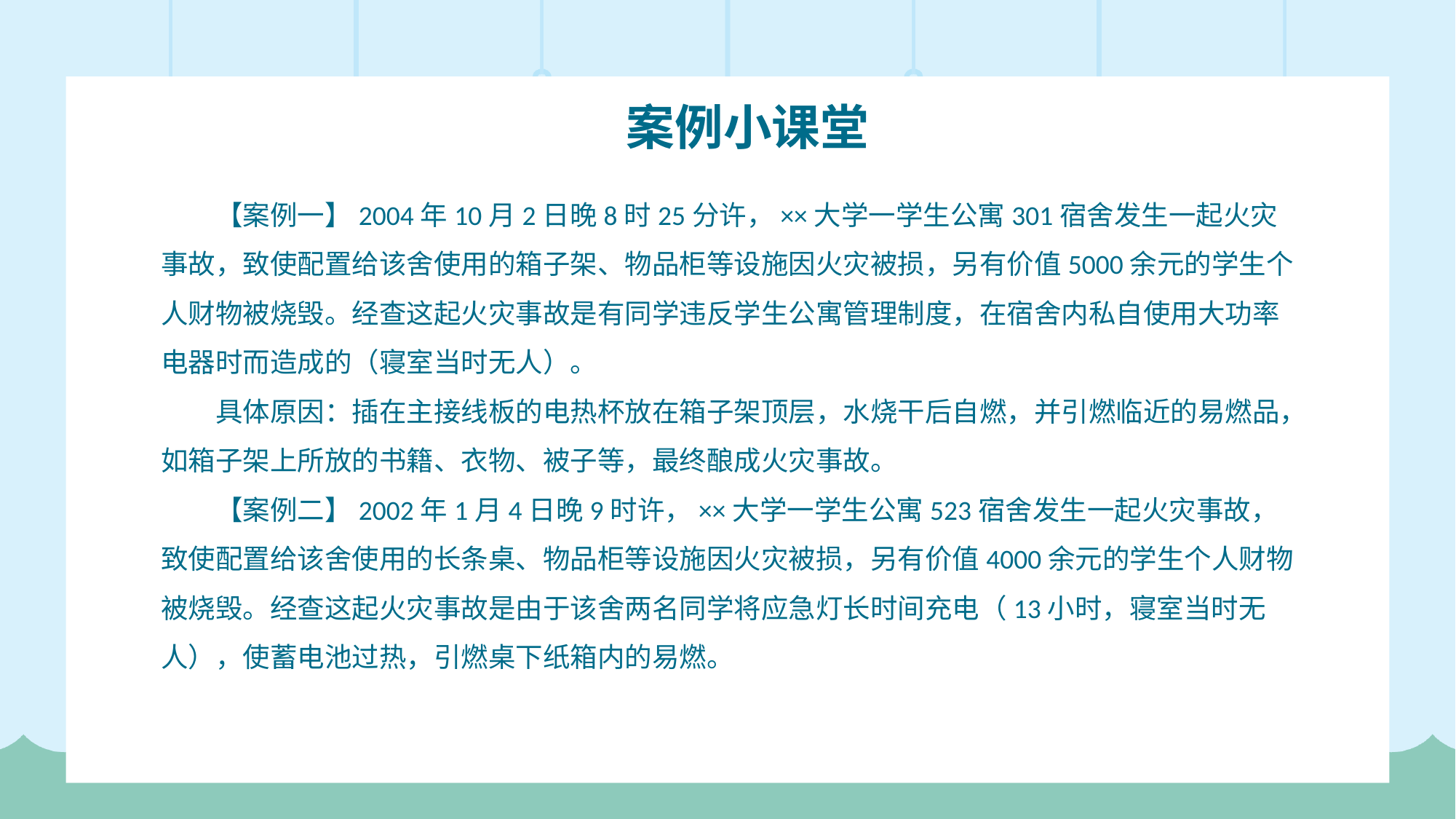

案例小课堂
交通安全
【案例一】2004年10月2日晚8时25分许，××大学一学生公寓301宿舍发生一起火灾事故，致使配置给该舍使用的箱子架、物品柜等设施因火灾被损，另有价值5000余元的学生个人财物被烧毁。经查这起火灾事故是有同学违反学生公寓管理制度，在宿舍内私自使用大功率电器时而造成的（寝室当时无人）。
具体原因：插在主接线板的电热杯放在箱子架顶层，水烧干后自燃，并引燃临近的易燃品，如箱子架上所放的书籍、衣物、被子等，最终酿成火灾事故。
【案例二】2002年1月4日晚9时许，××大学一学生公寓523宿舍发生一起火灾事故，致使配置给该舍使用的长条桌、物品柜等设施因火灾被损，另有价值4000余元的学生个人财物被烧毁。经查这起火灾事故是由于该舍两名同学将应急灯长时间充电（13小时，寝室当时无人），使蓄电池过热，引燃桌下纸箱内的易燃。